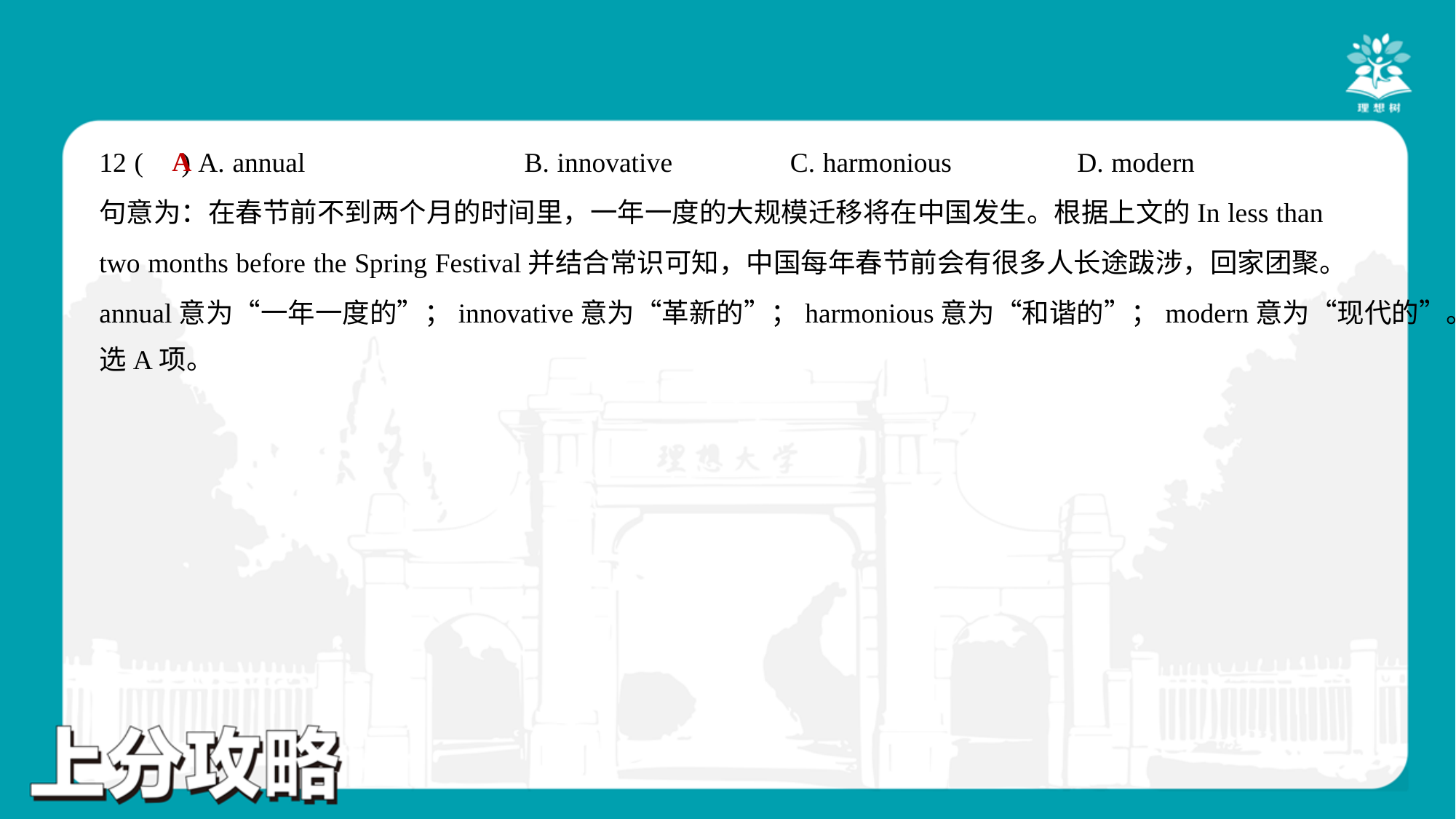

A
12 (     ) A. annual	B. innovative	C. harmonious	D. modern
句意为：在春节前不到两个月的时间里，一年一度的大规模迁移将在中国发生。根据上文的In less than
two months before the Spring Festival并结合常识可知，中国每年春节前会有很多人长途跋涉，回家团聚。
annual意为“一年一度的”；innovative意为“革新的”；harmonious意为“和谐的”；modern意为“现代的”。故
选A项。